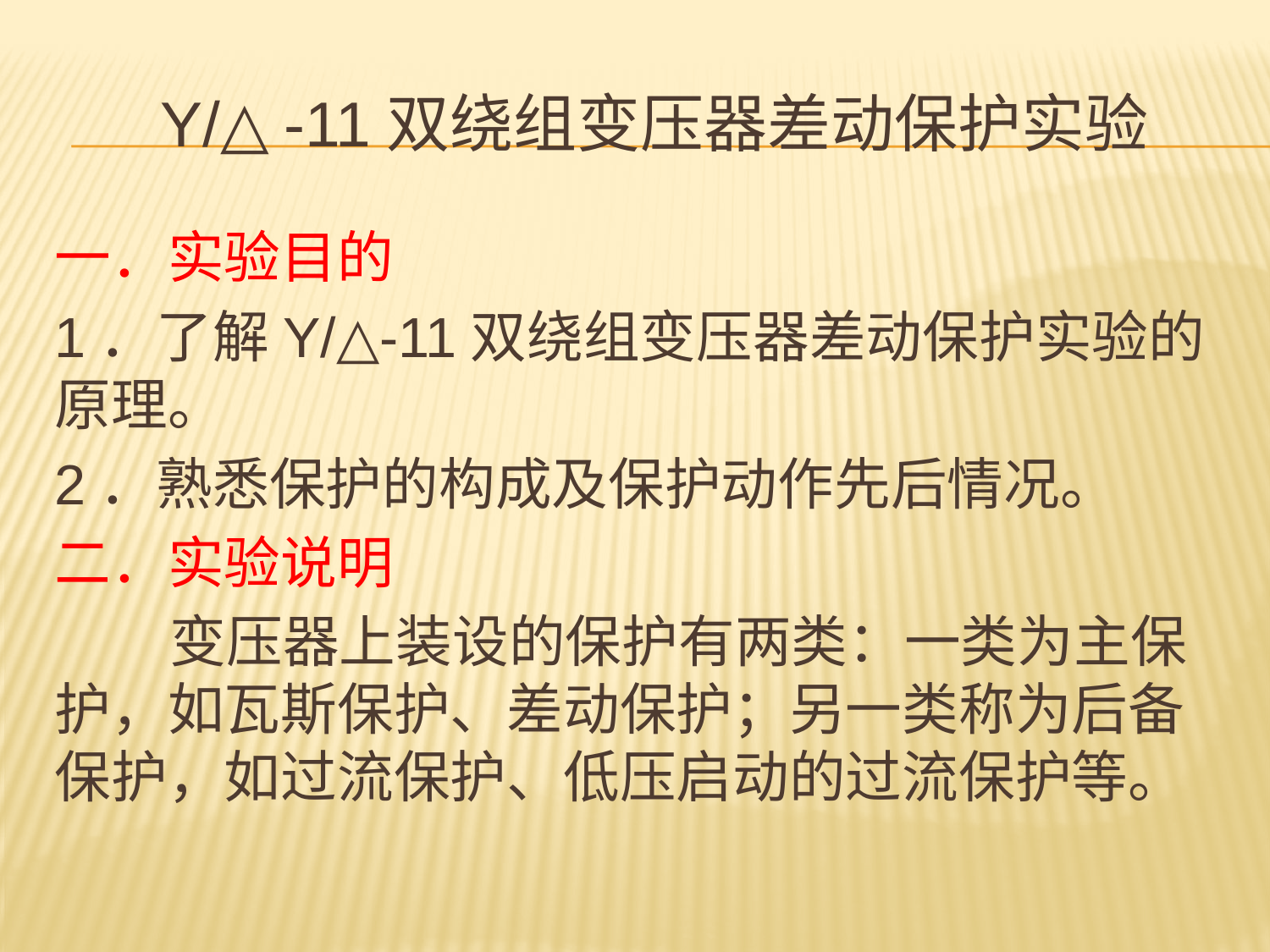

# Y/△-11双绕组变压器差动保护实验
一．实验目的
1．了解Y/△-11双绕组变压器差动保护实验的原理。
2．熟悉保护的构成及保护动作先后情况。
二．实验说明
        变压器上装设的保护有两类：一类为主保护，如瓦斯保护、差动保护；另一类称为后备保护，如过流保护、低压启动的过流保护等。